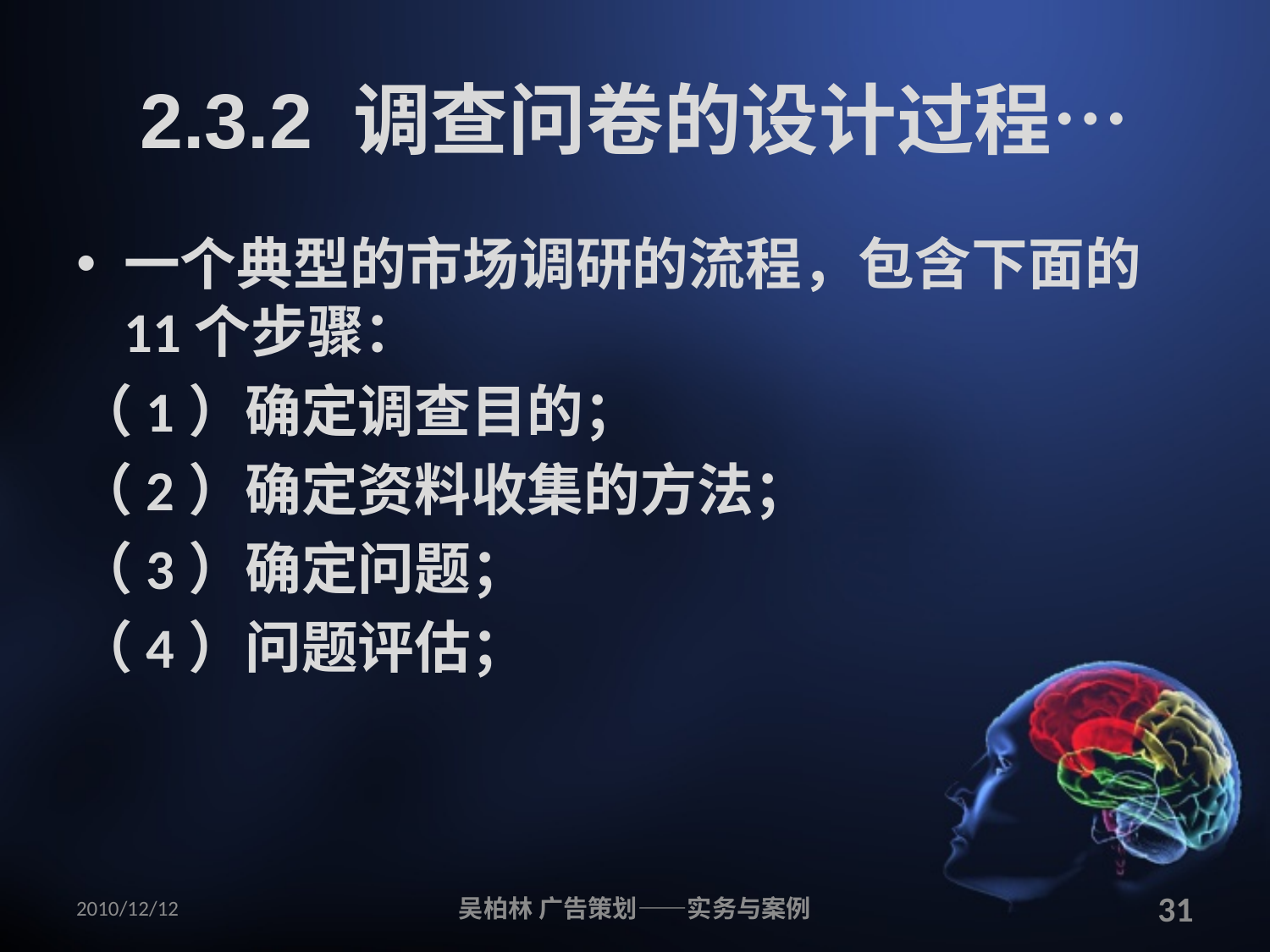

# 2.3.2 调查问卷的设计过程…
一个典型的市场调研的流程，包含下面的11个步骤：
（1）确定调查目的；
（2）确定资料收集的方法；
（3）确定问题；
（4）问题评估；
2010/12/12
吴柏林 广告策划——实务与案例
31